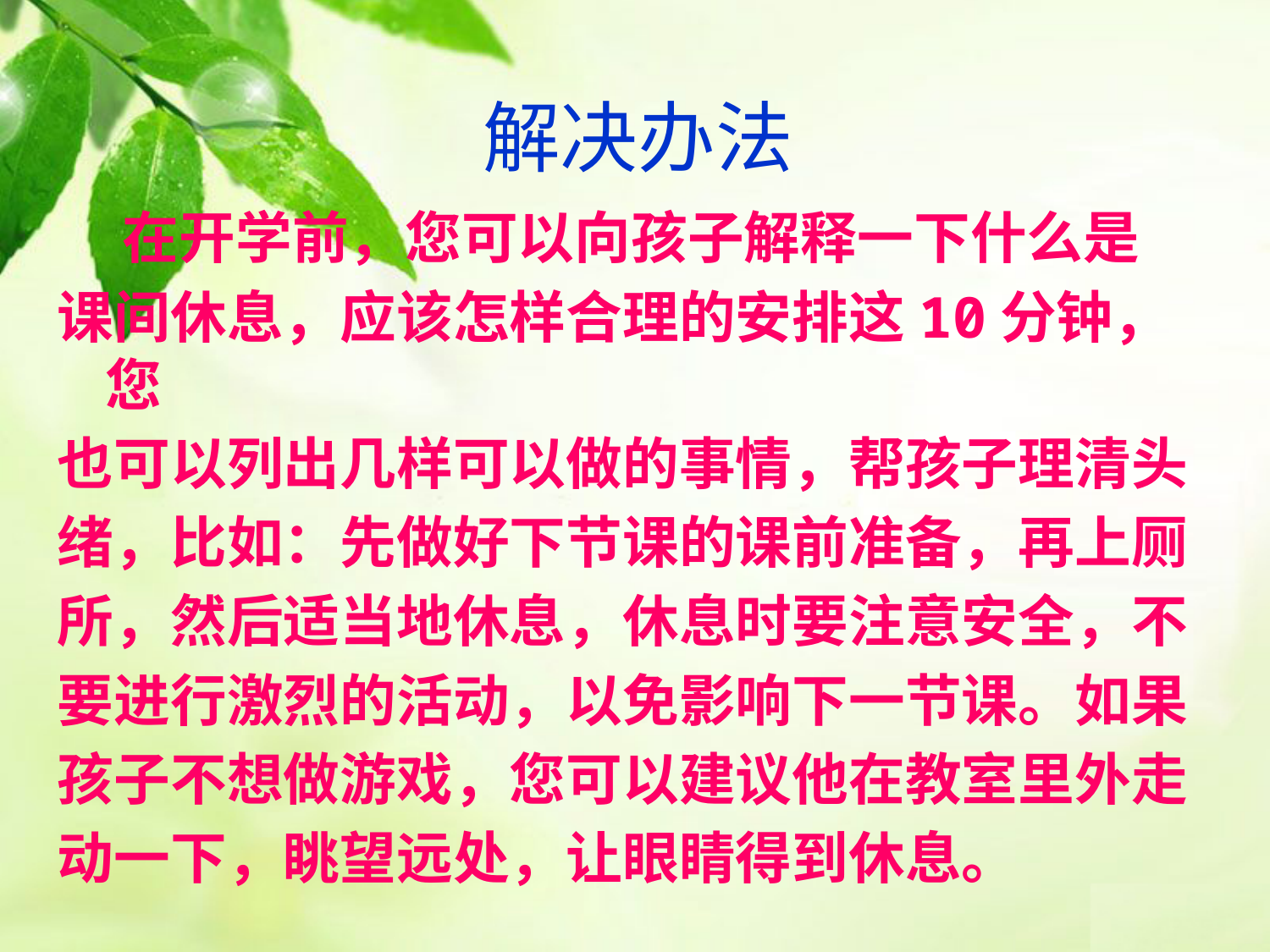

# 解决办法
    在开学前，您可以向孩子解释一下什么是
课间休息，应该怎样合理的安排这10分钟，您
也可以列出几样可以做的事情，帮孩子理清头
绪，比如：先做好下节课的课前准备，再上厕
所，然后适当地休息，休息时要注意安全，不
要进行激烈的活动，以免影响下一节课。如果
孩子不想做游戏，您可以建议他在教室里外走
动一下，眺望远处，让眼睛得到休息。